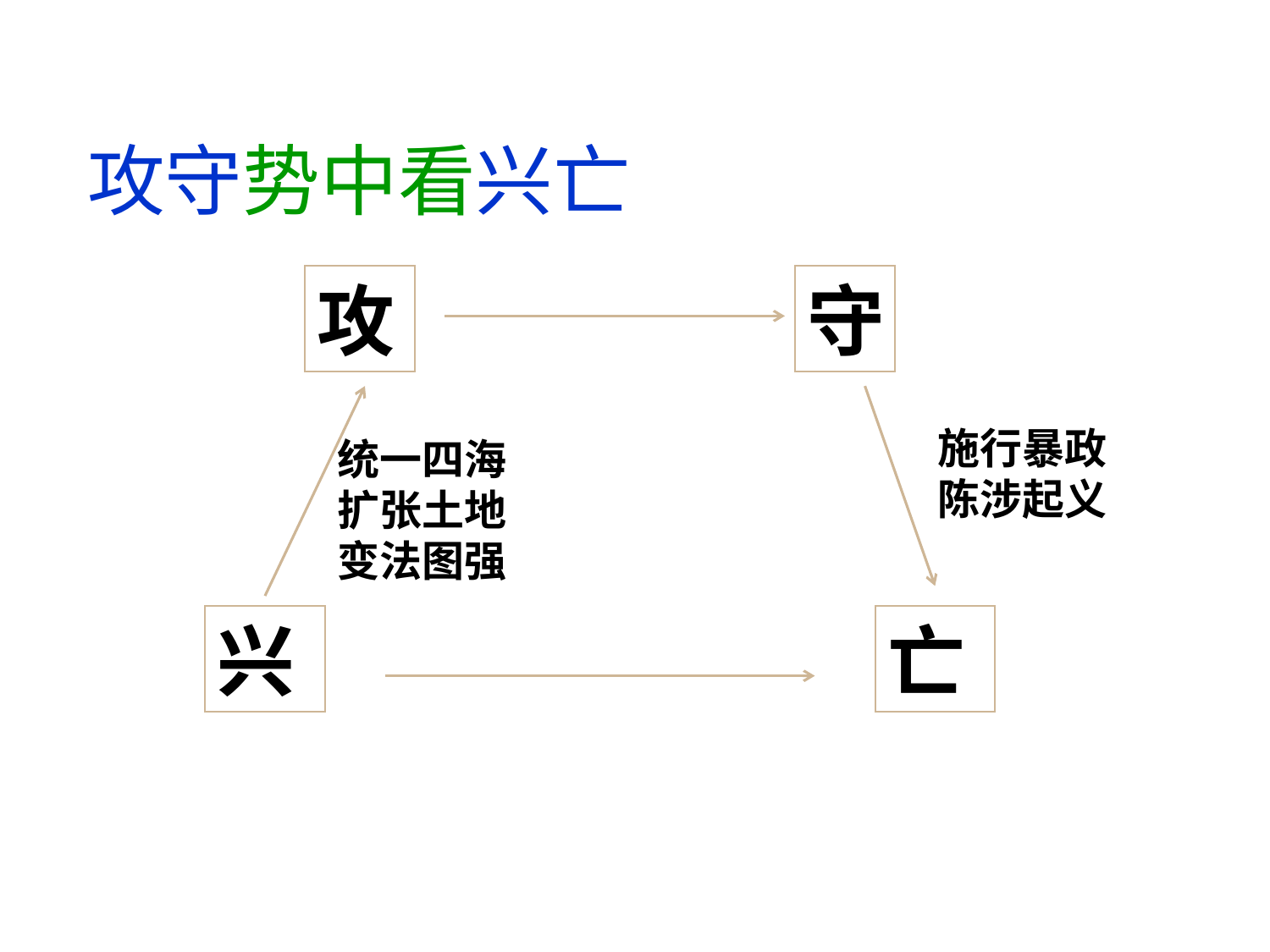

攻守势中看兴亡
攻
守

统一四海
扩张土地
变法图强

施行暴政
陈涉起义
兴
亡